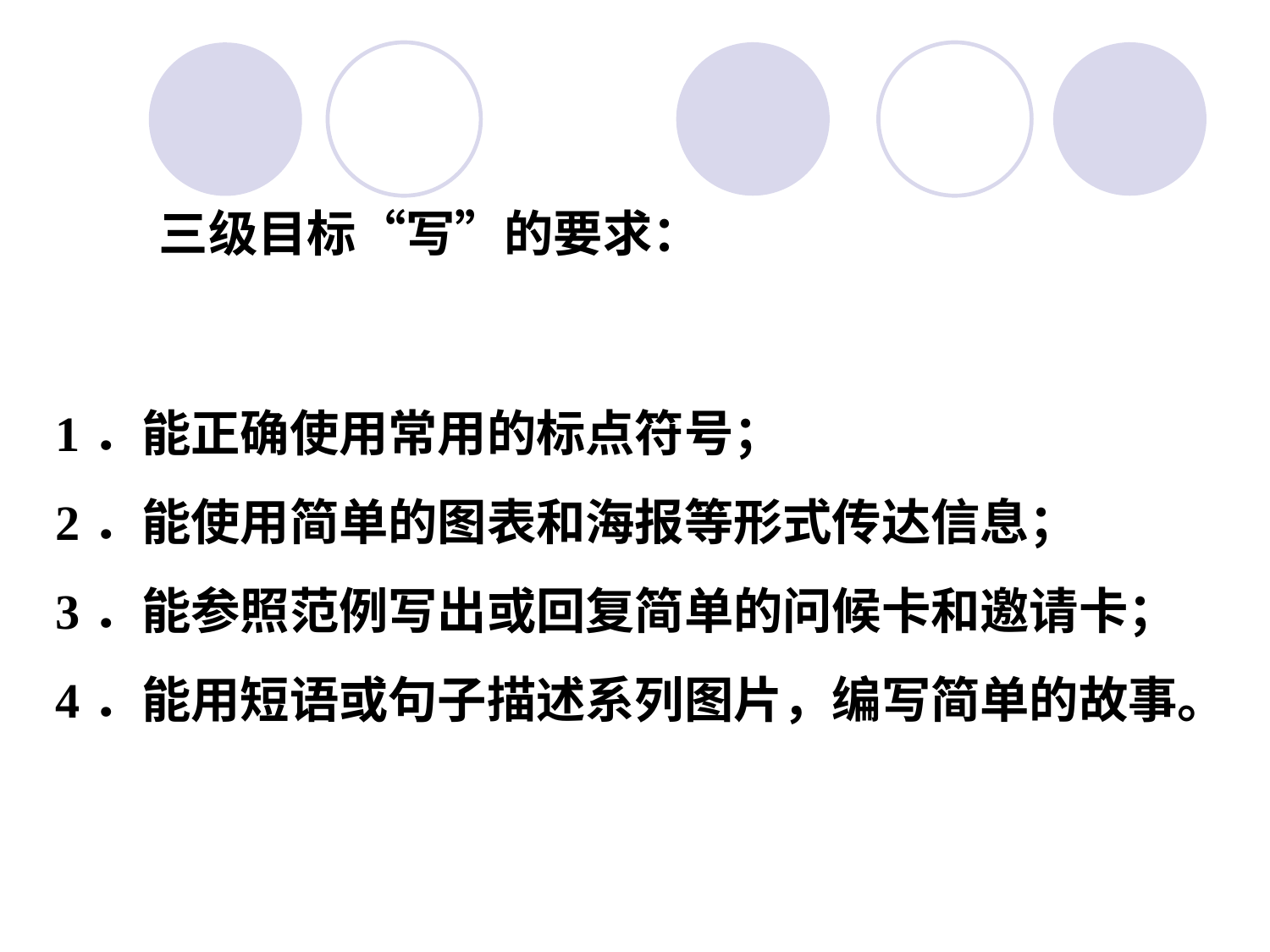

三级目标“写”的要求：
1．能正确使用常用的标点符号；
2．能使用简单的图表和海报等形式传达信息；
3．能参照范例写出或回复简单的问候卡和邀请卡；
4．能用短语或句子描述系列图片，编写简单的故事。